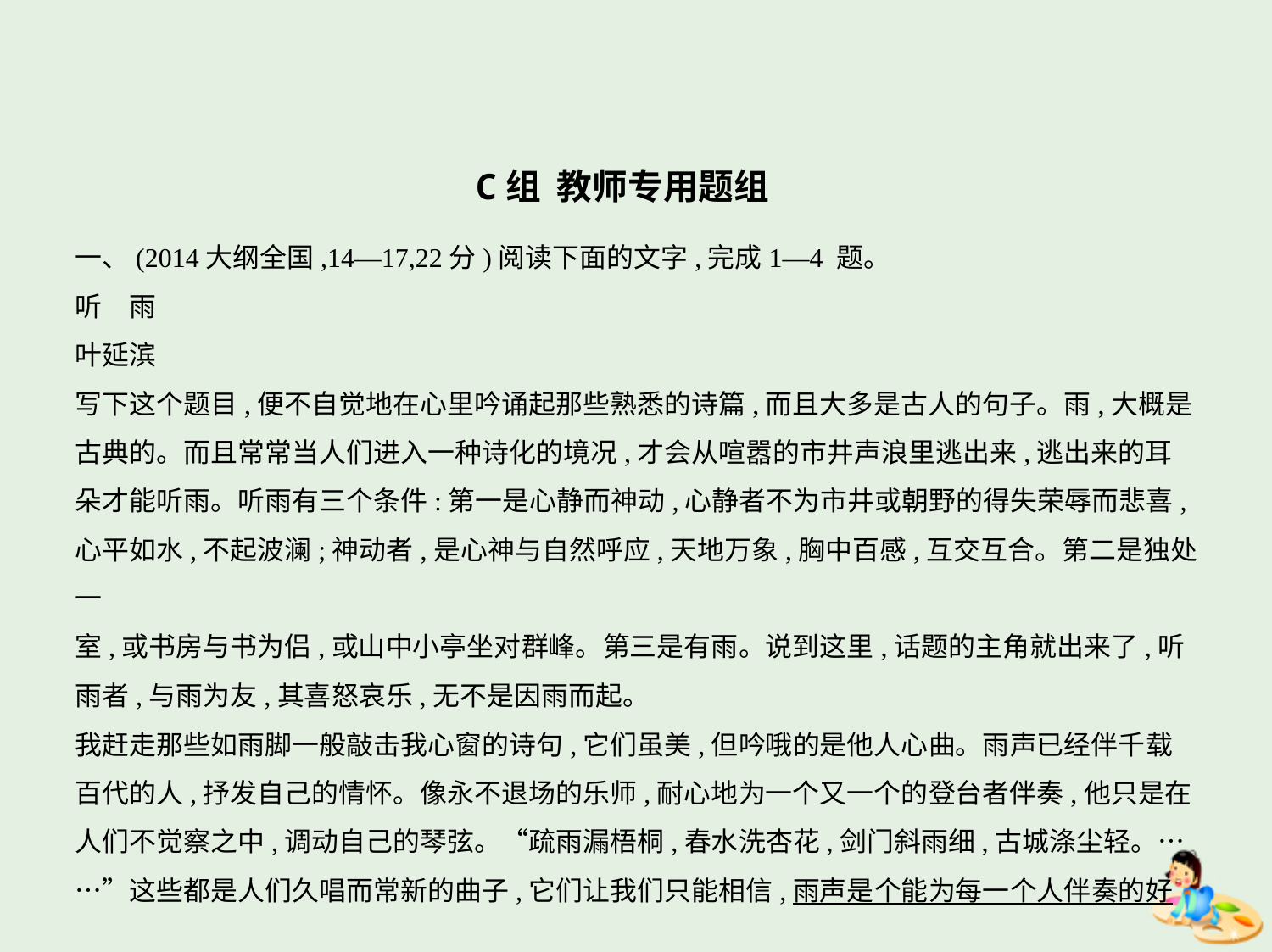

C组  教师专用题组
一、(2014大纲全国,14—17,22分)阅读下面的文字,完成1—4 题。
听　雨
叶延滨
写下这个题目,便不自觉地在心里吟诵起那些熟悉的诗篇,而且大多是古人的句子。雨,大概是
古典的。而且常常当人们进入一种诗化的境况,才会从喧嚣的市井声浪里逃出来,逃出来的耳
朵才能听雨。听雨有三个条件:第一是心静而神动,心静者不为市井或朝野的得失荣辱而悲喜,
心平如水,不起波澜;神动者,是心神与自然呼应,天地万象,胸中百感,互交互合。第二是独处一
室,或书房与书为侣,或山中小亭坐对群峰。第三是有雨。说到这里,话题的主角就出来了,听
雨者,与雨为友,其喜怒哀乐,无不是因雨而起。
我赶走那些如雨脚一般敲击我心窗的诗句,它们虽美,但吟哦的是他人心曲。雨声已经伴千载
百代的人,抒发自己的情怀。像永不退场的乐师,耐心地为一个又一个的登台者伴奏,他只是在
人们不觉察之中,调动自己的琴弦。“疏雨漏梧桐,春水洗杏花,剑门斜雨细,古城涤尘轻。…
…”这些都是人们久唱而常新的曲子,它们让我们只能相信,雨声是个能为每一个人伴奏的好